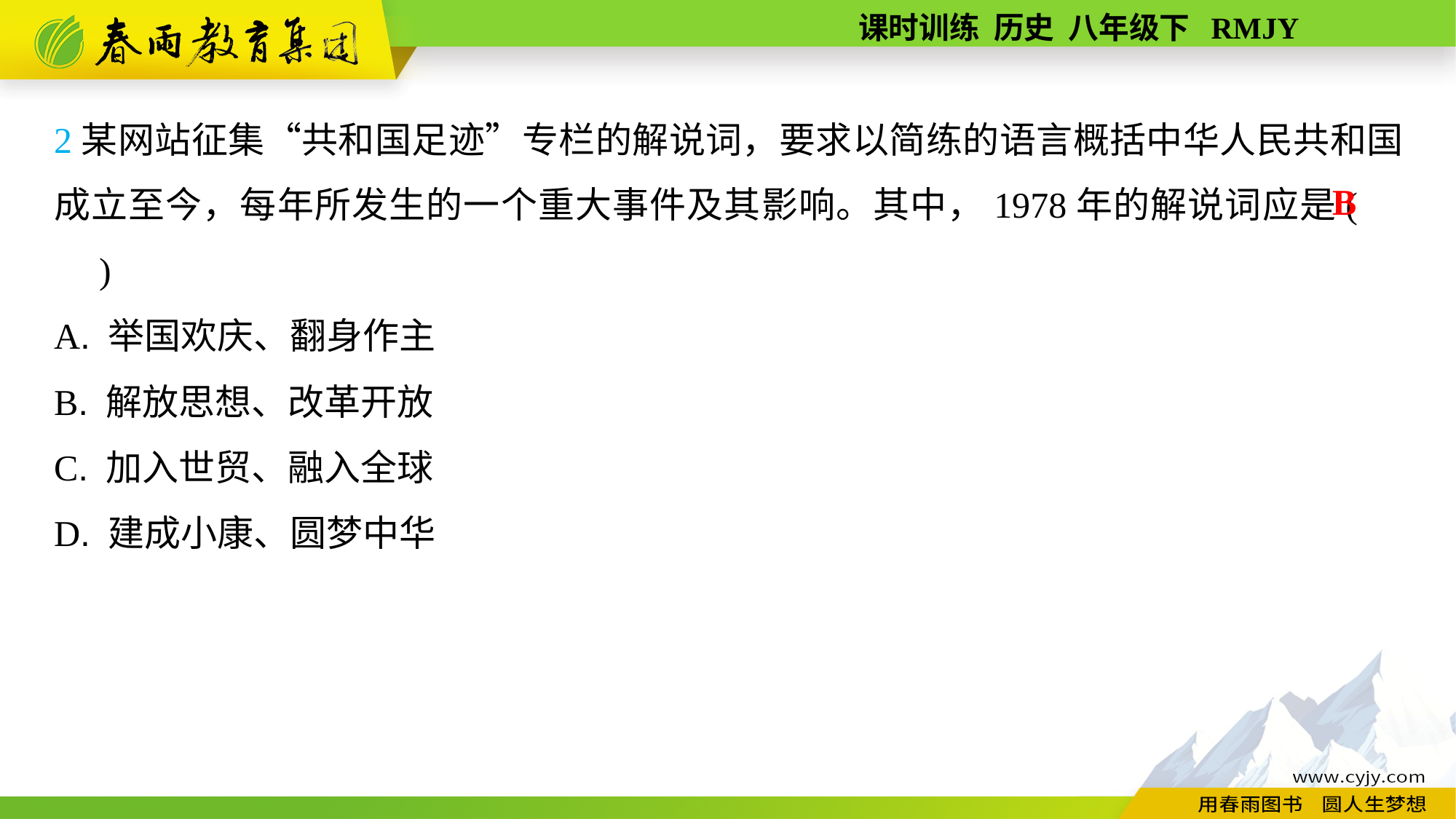

2某网站征集“共和国足迹”专栏的解说词，要求以简练的语言概括中华人民共和国成立至今，每年所发生的一个重大事件及其影响。其中，1978年的解说词应是(　　)
A. 举国欢庆、翻身作主
B. 解放思想、改革开放
C. 加入世贸、融入全球
D. 建成小康、圆梦中华
B